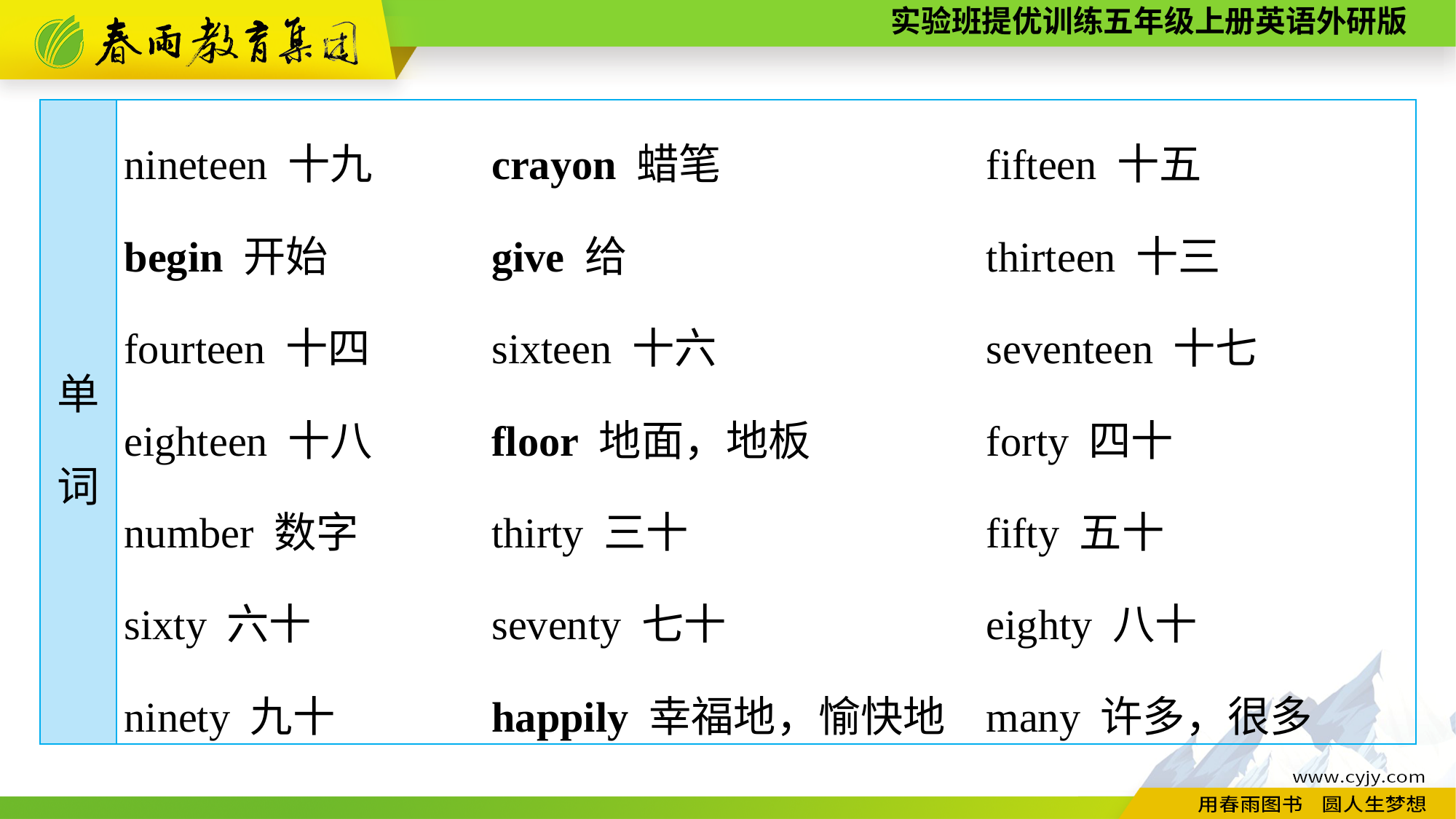

| 单 词 | nineteen 十九　 crayon 蜡笔　 fifteen 十五　 begin 开始 give 给 thirteen 十三 fourteen 十四 sixteen 十六 seventeen 十七 eighteen 十八 floor 地面，地板 forty 四十 number 数字 thirty 三十 fifty 五十 sixty 六十 seventy 七十 eighty 八十 ninety 九十 happily 幸福地，愉快地 many 许多，很多 |
| --- | --- |